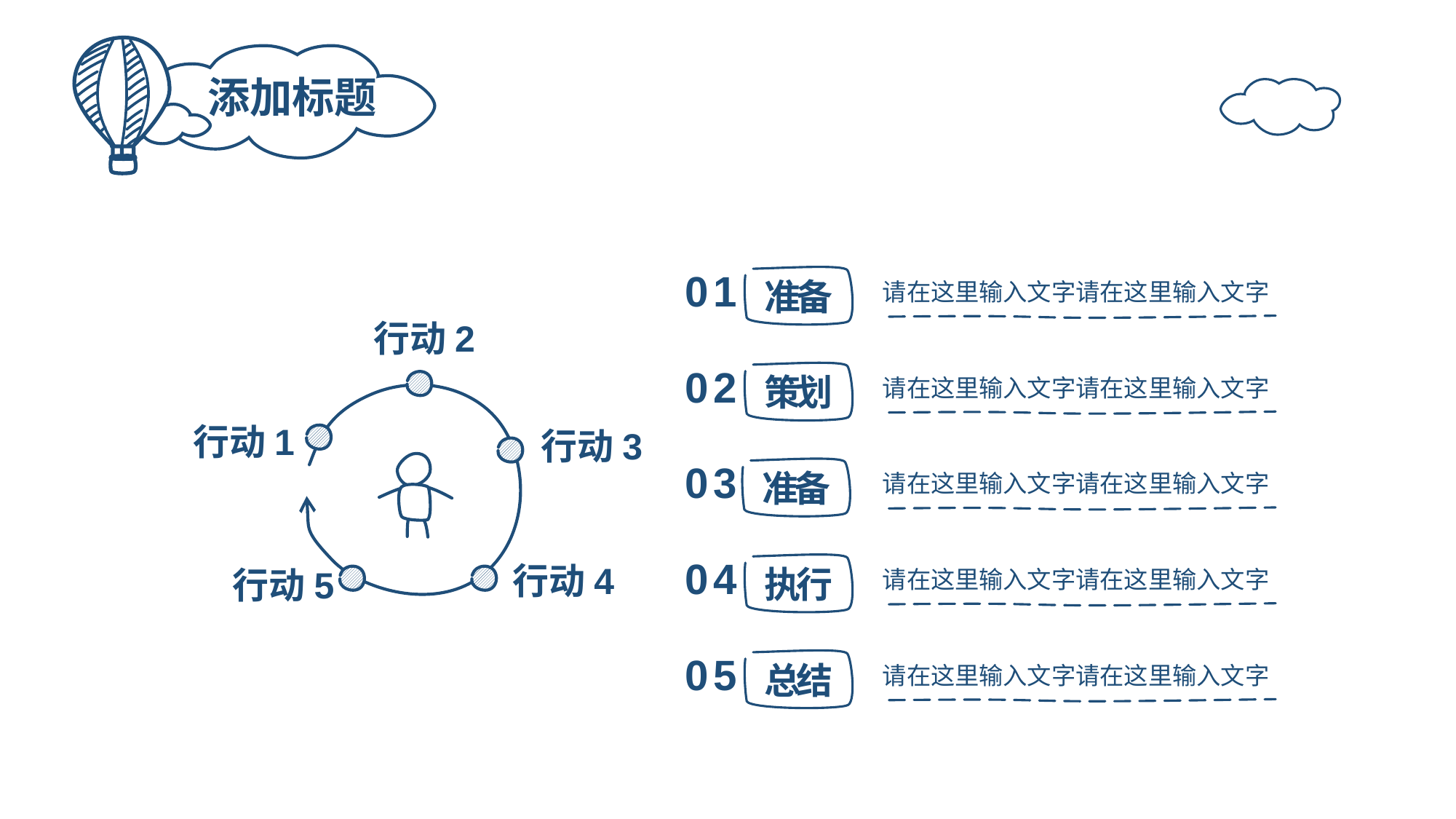

添加标题

01
请在这里输入文字请在这里输入文字
准备
行动2

02
请在这里输入文字请在这里输入文字
策划

行动1
行动3

03

请在这里输入文字请在这里输入文字
准备

04
请在这里输入文字请在这里输入文字
行动4
执行
行动5

05
请在这里输入文字请在这里输入文字
总结